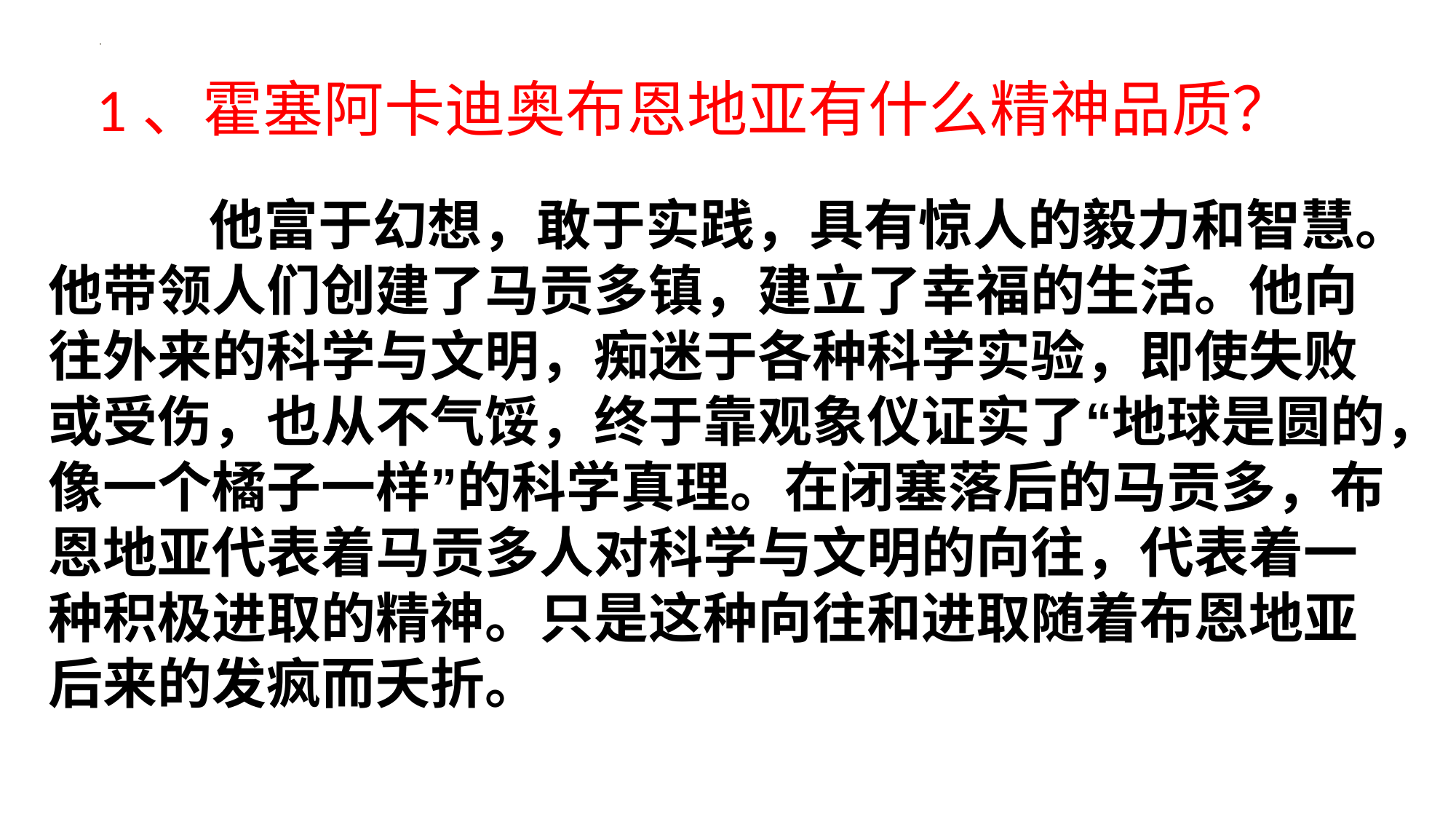

1、霍塞阿卡迪奥布恩地亚有什么精神品质？
          他富于幻想，敢于实践，具有惊人的毅力和智慧。他带领人们创建了马贡多镇，建立了幸福的生活。他向往外来的科学与文明，痴迷于各种科学实验，即使失败或受伤，也从不气馁，终于靠观象仪证实了“地球是圆的，像一个橘子一样”的科学真理。在闭塞落后的马贡多，布恩地亚代表着马贡多人对科学与文明的向往，代表着一种积极进取的精神。只是这种向往和进取随着布恩地亚后来的发疯而夭折。